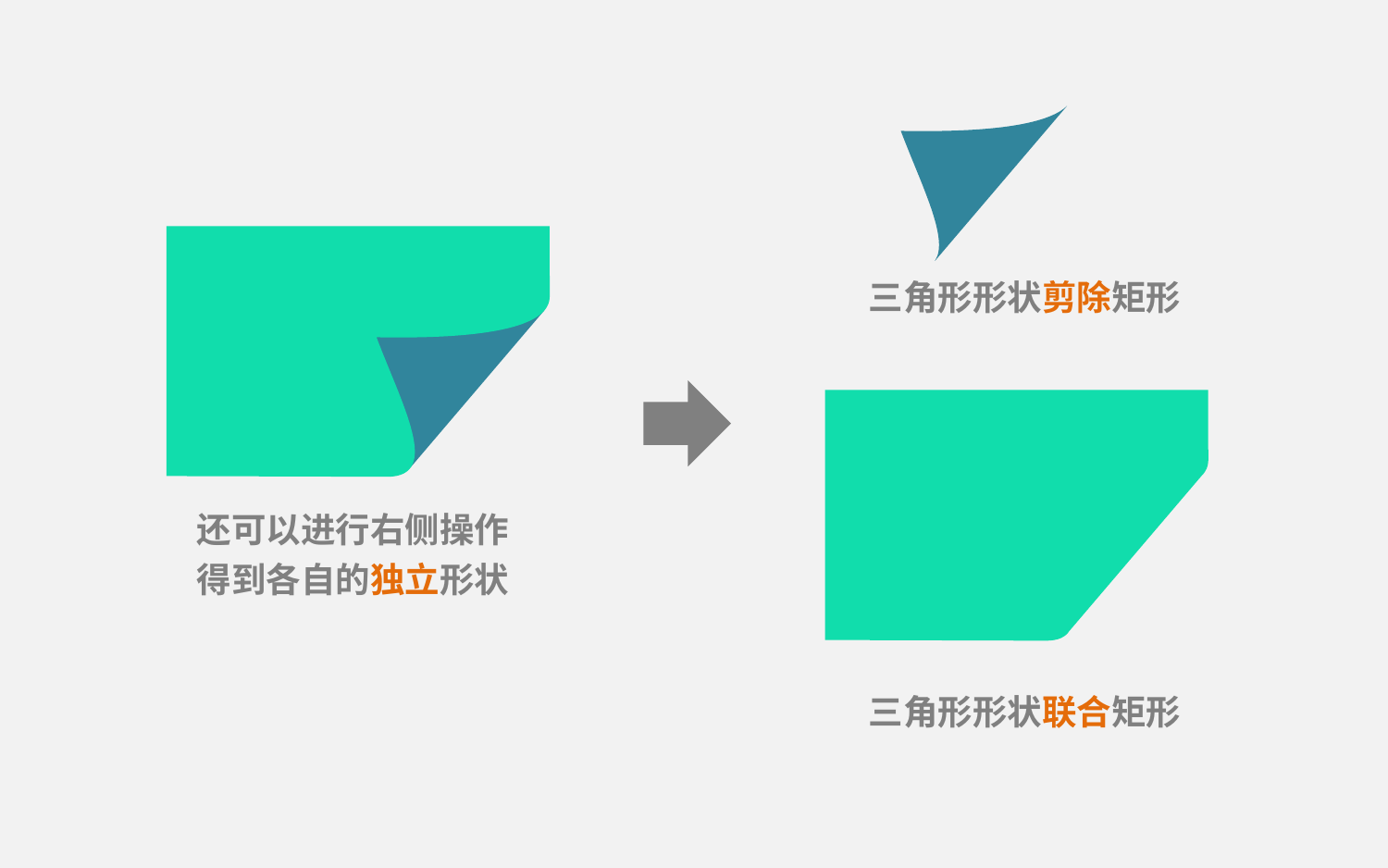

三角形形状剪除矩形

还可以进行右侧操作
得到各自的独立形状
三角形形状联合矩形